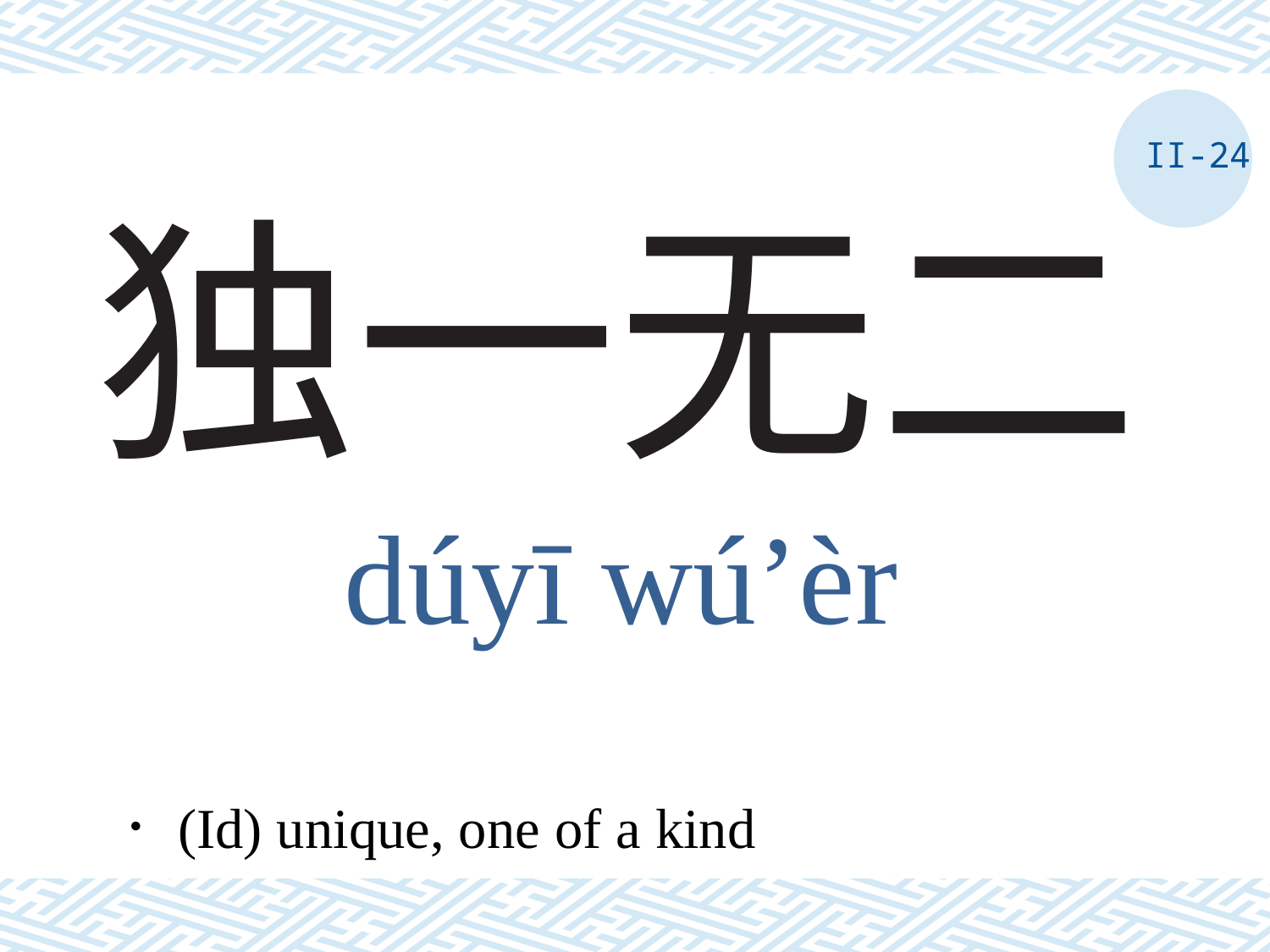

II-24

# 独一无二
dúyī wú’èr
．(Id) unique, one of a kind